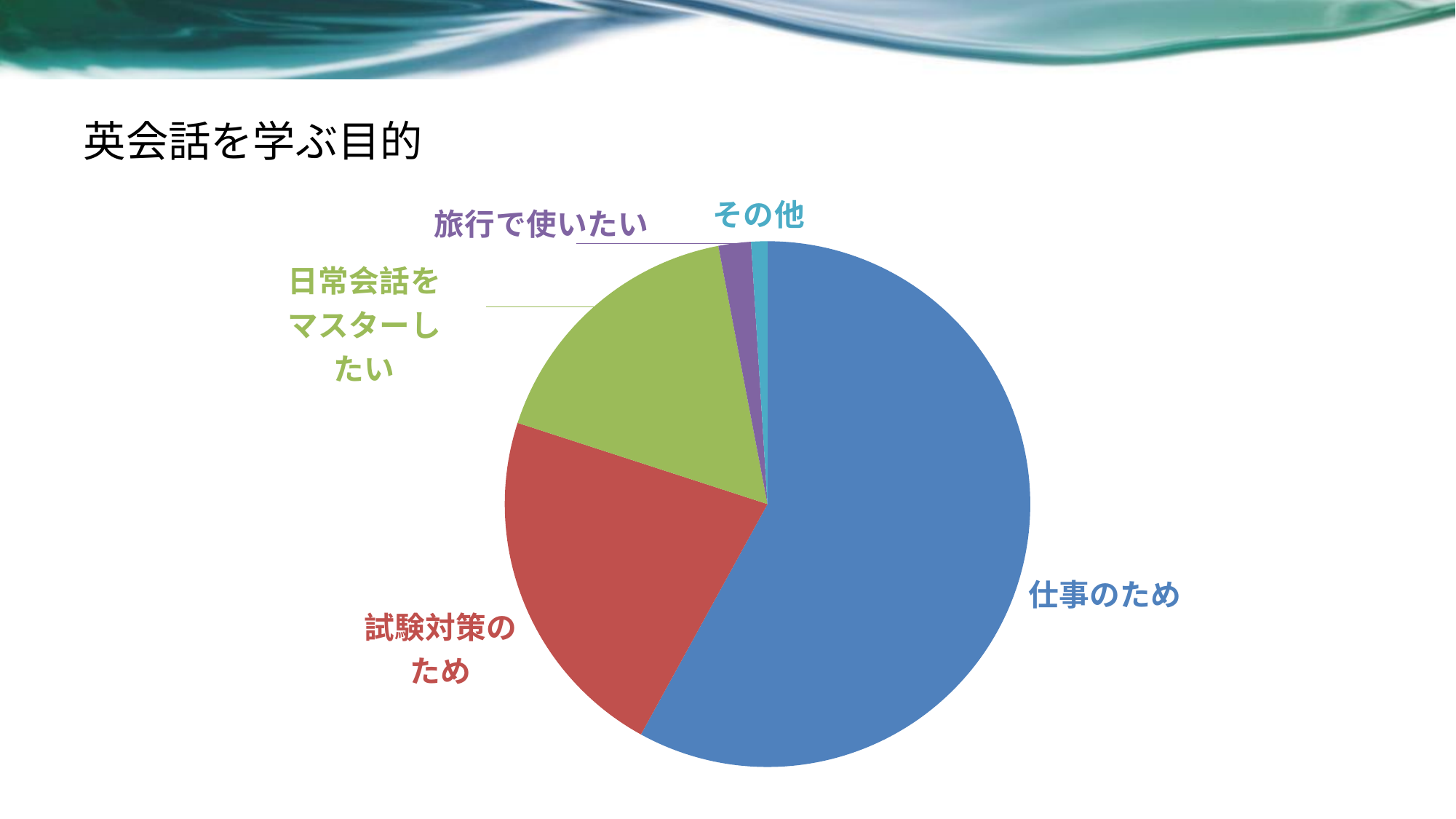

# 英会話を学ぶ目的

### Chart

| Category | 売上高 |
|---|---|
| 仕事のため | 0.58 |
| 試験対策のため | 0.22 |
| 日常会話をマスターしたい | 0.17 |
| 旅行で使いたい | 0.02 |
| その他 | 0.01 |